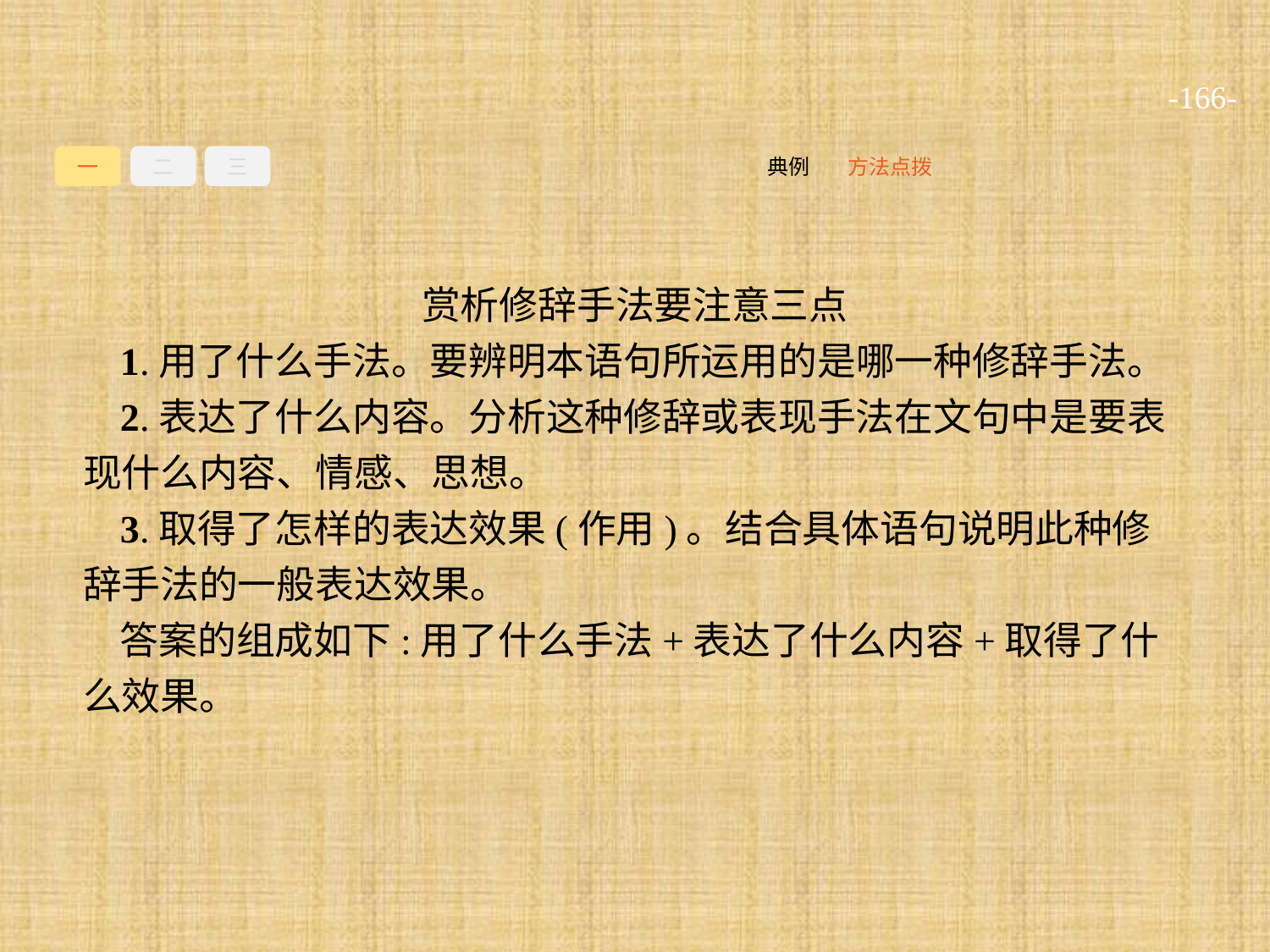

-166-
一
二
三
方法点拨
典例
赏析修辞手法要注意三点
1.用了什么手法。要辨明本语句所运用的是哪一种修辞手法。
2.表达了什么内容。分析这种修辞或表现手法在文句中是要表现什么内容、情感、思想。
3.取得了怎样的表达效果(作用)。结合具体语句说明此种修辞手法的一般表达效果。
答案的组成如下:用了什么手法+表达了什么内容+取得了什么效果。